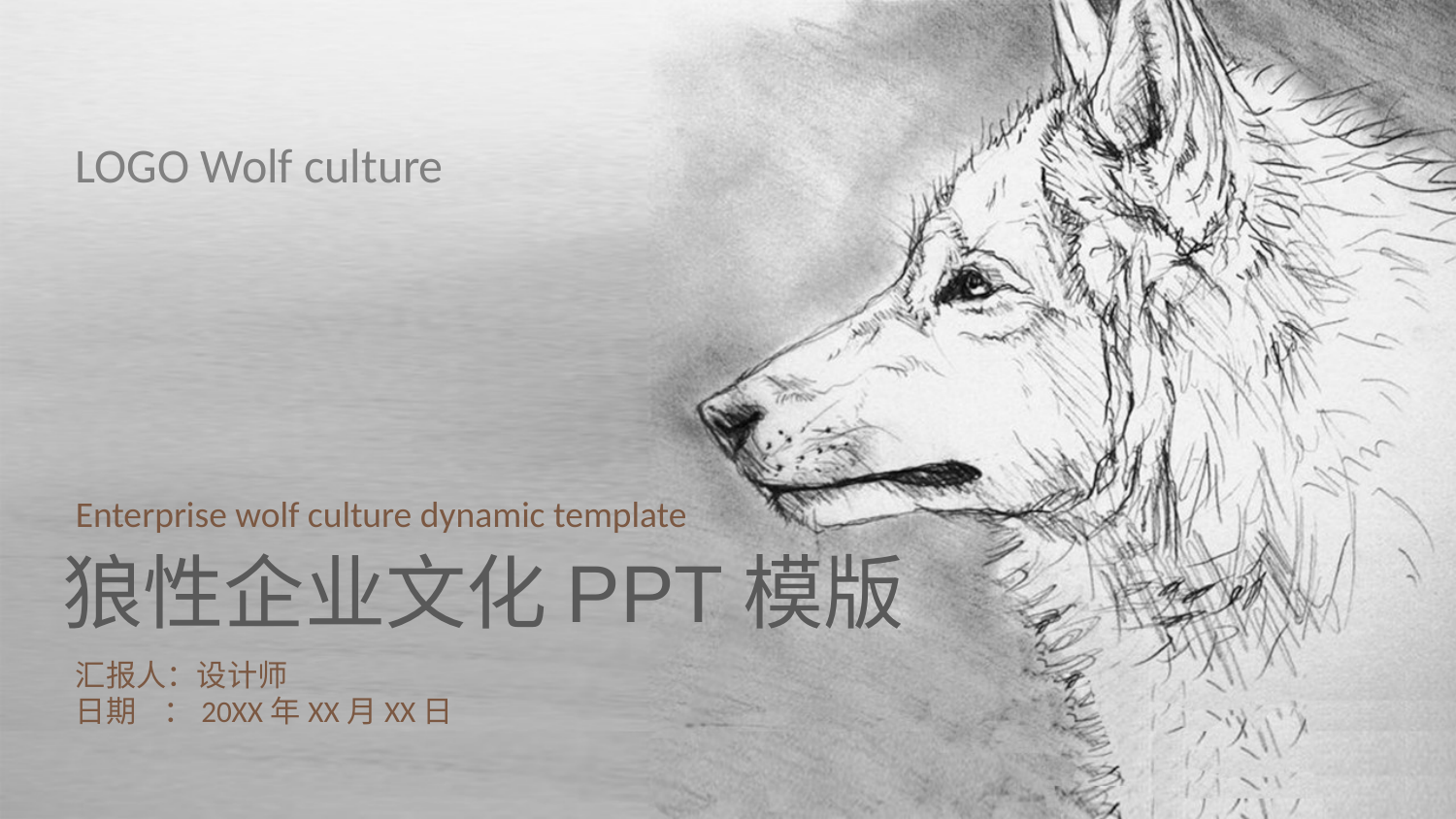

LOGO Wolf culture
Enterprise wolf culture dynamic template
狼性企业文化PPT模版
汇报人：设计师
日期    ：20XX年XX月XX日